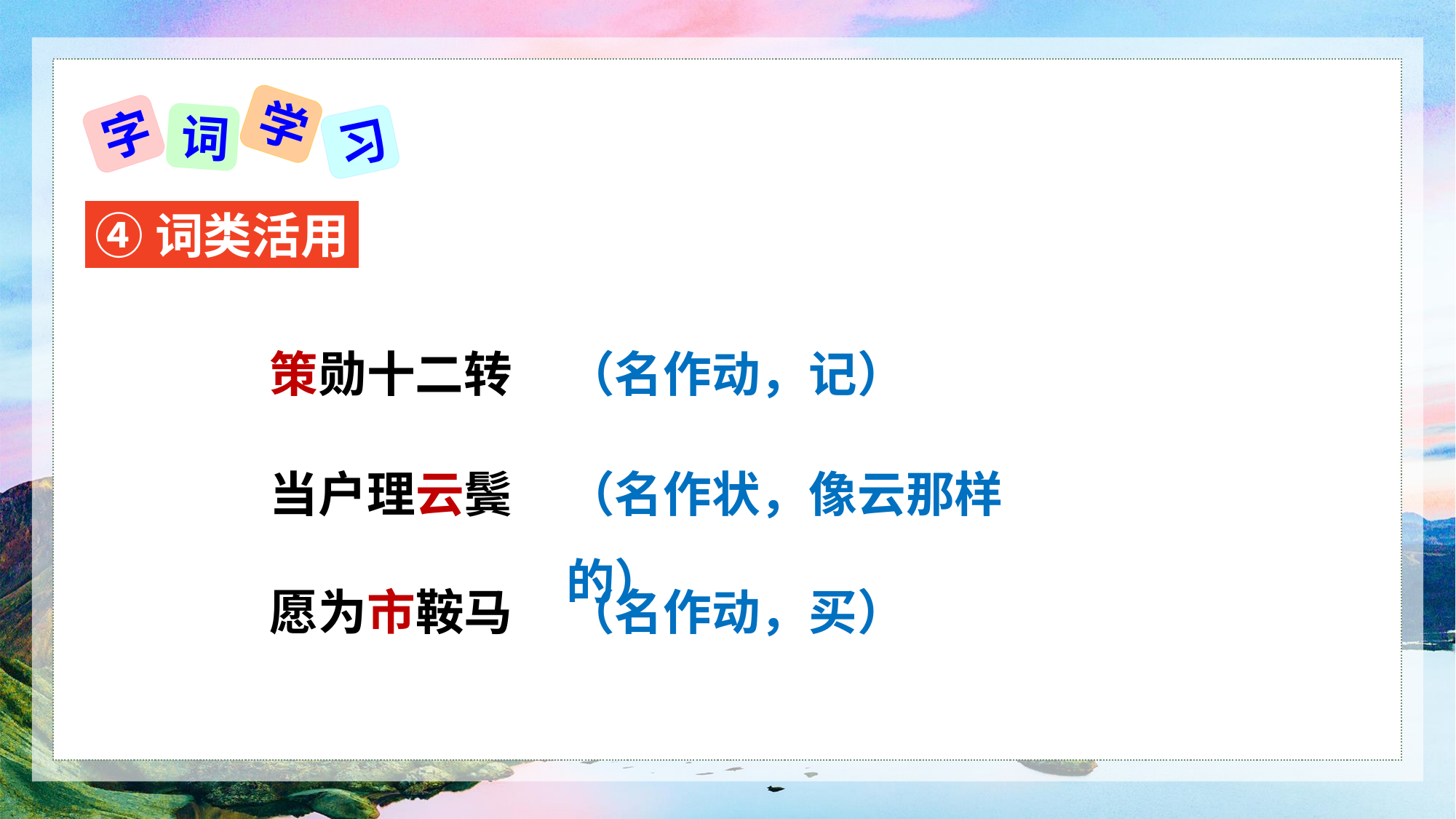

学
字
词
习
④词类活用
策勋十二转
（名作动，记）
当户理云鬓
（名作状，像云那样的）
愿为市鞍马
（名作动，买）